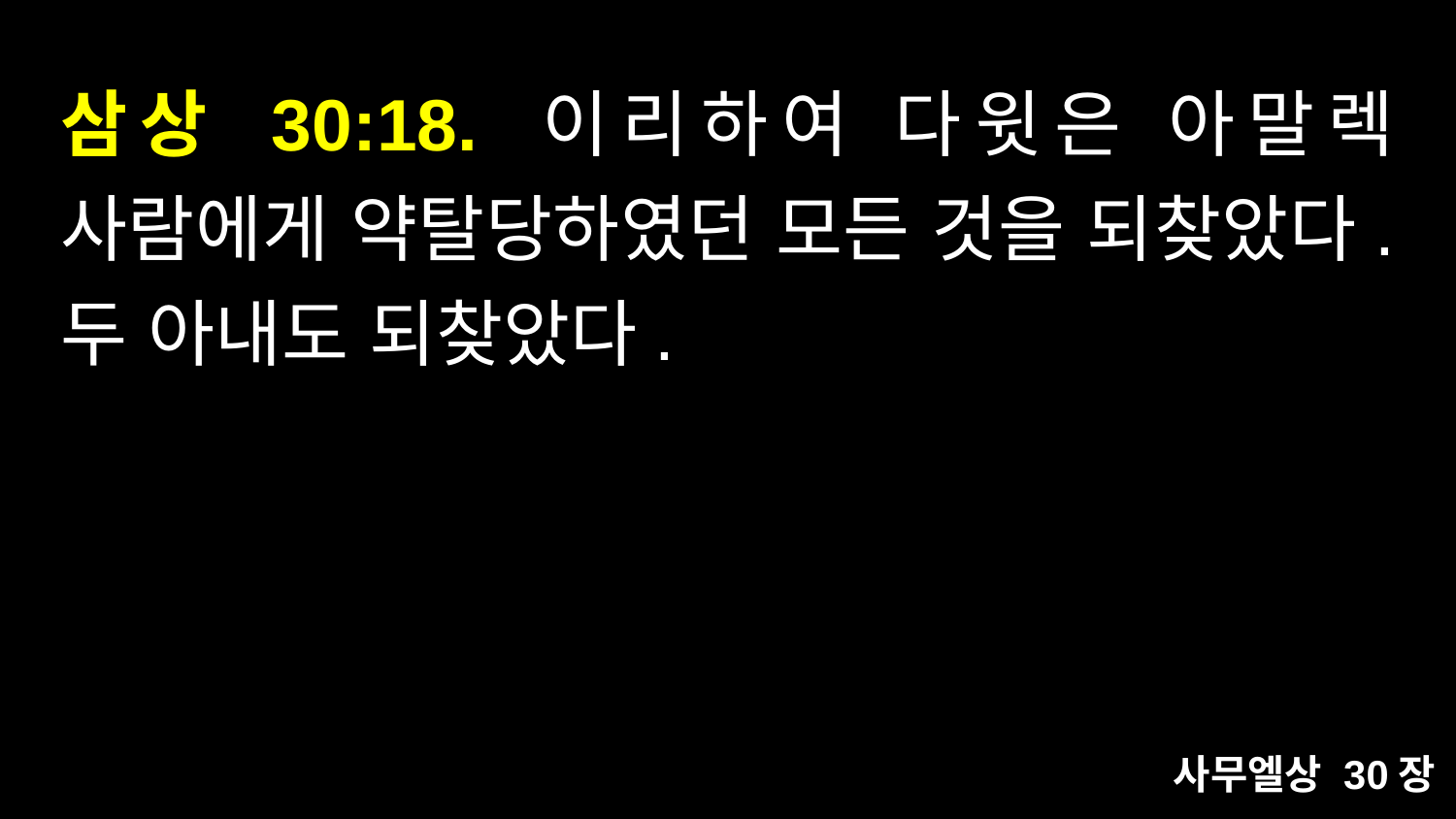

# 삼상 30:18. 이리하여 다윗은 아말렉 사람에게 약탈당하였던 모든 것을 되찾았다. 두 아내도 되찾았다.
사무엘상 30장